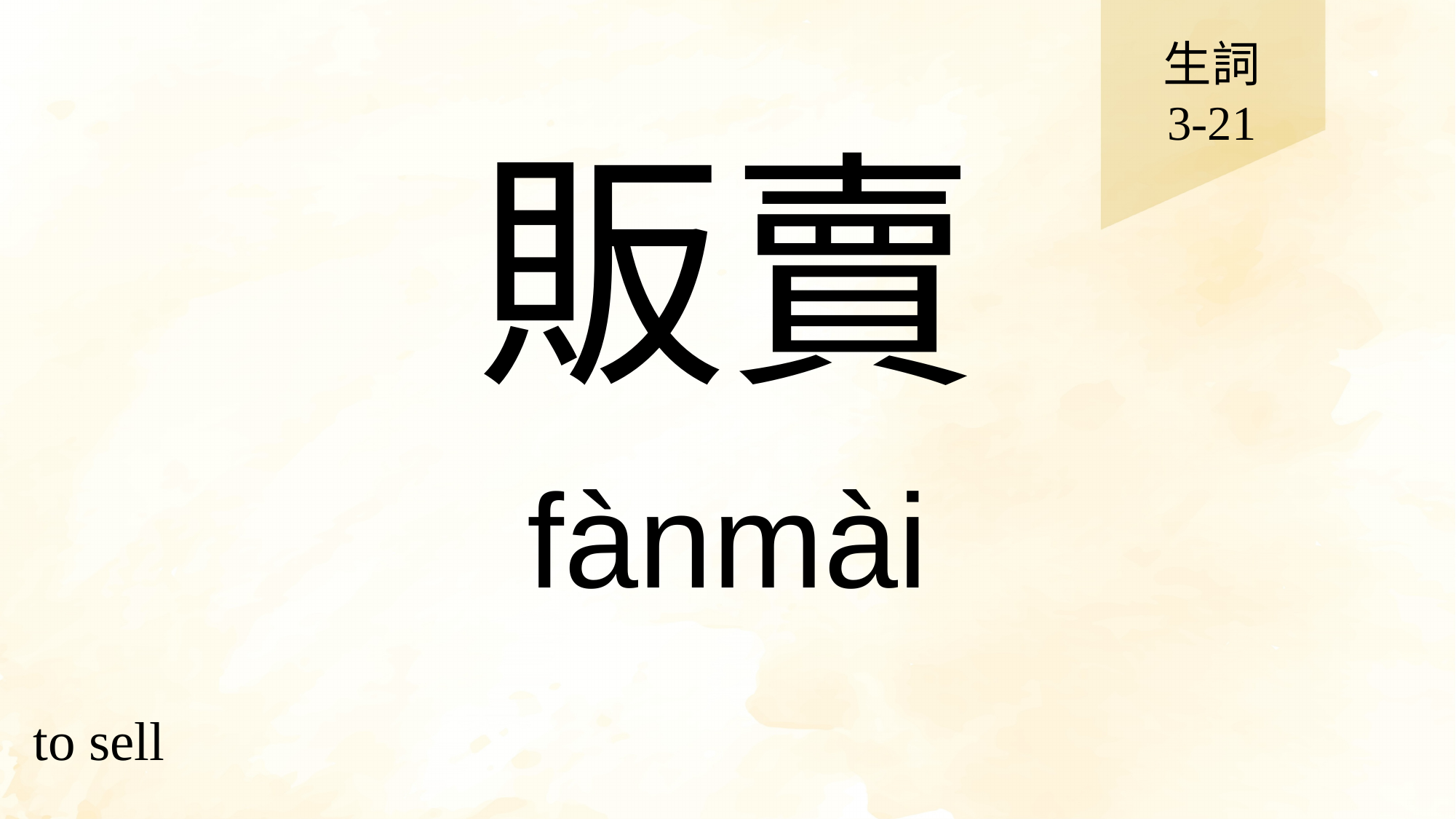

生詞
3-21
# 販賣
fànmài
to sell